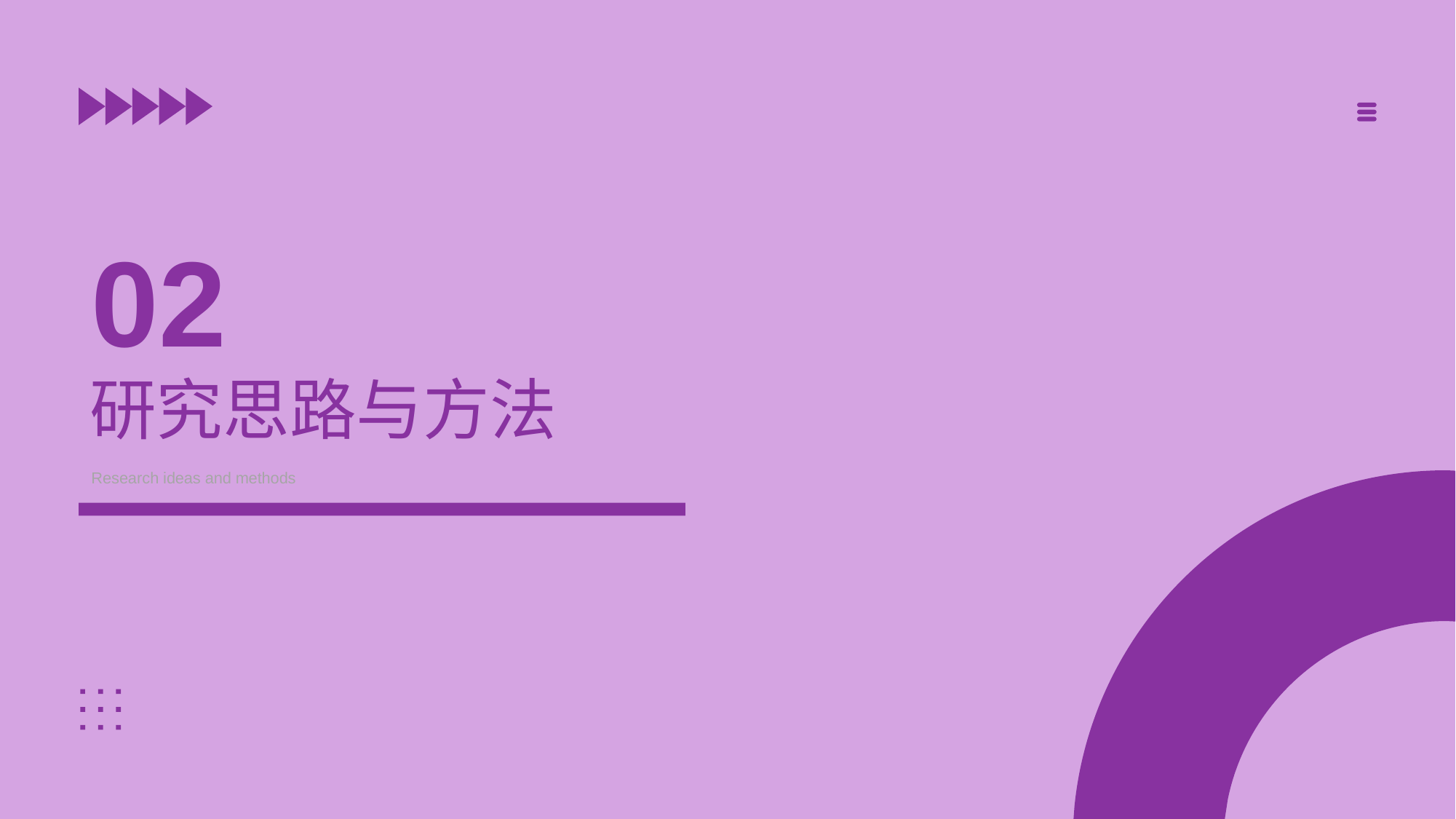

02
# 研究思路与方法
Research ideas and methods